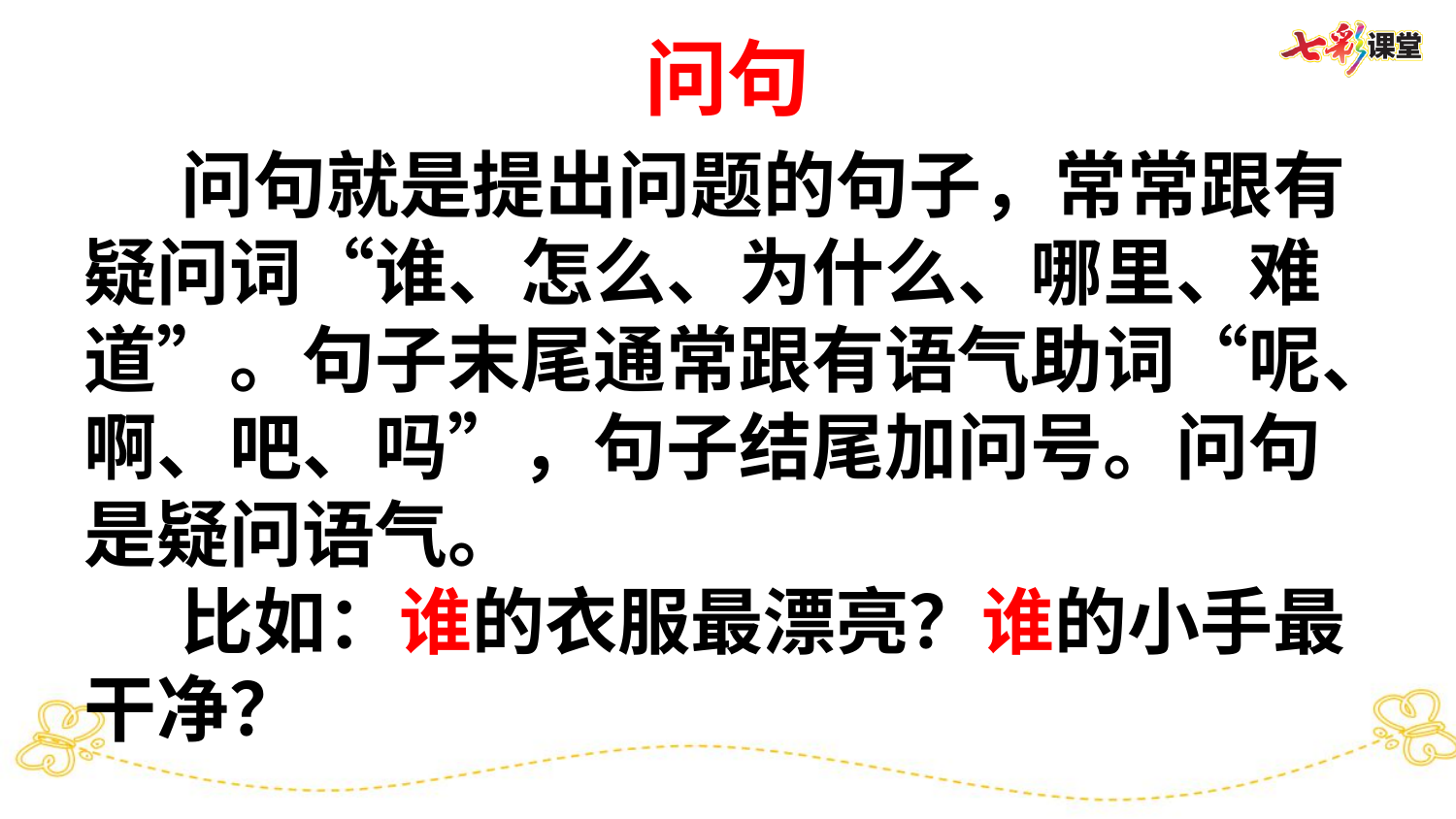

# 问句
问句就是提出问题的句子，常常跟有疑问词“谁、怎么、为什么、哪里、难道”。句子末尾通常跟有语气助词“呢、啊、吧、吗”，句子结尾加问号。问句是疑问语气。
比如：谁的衣服最漂亮？谁的小手最干净？